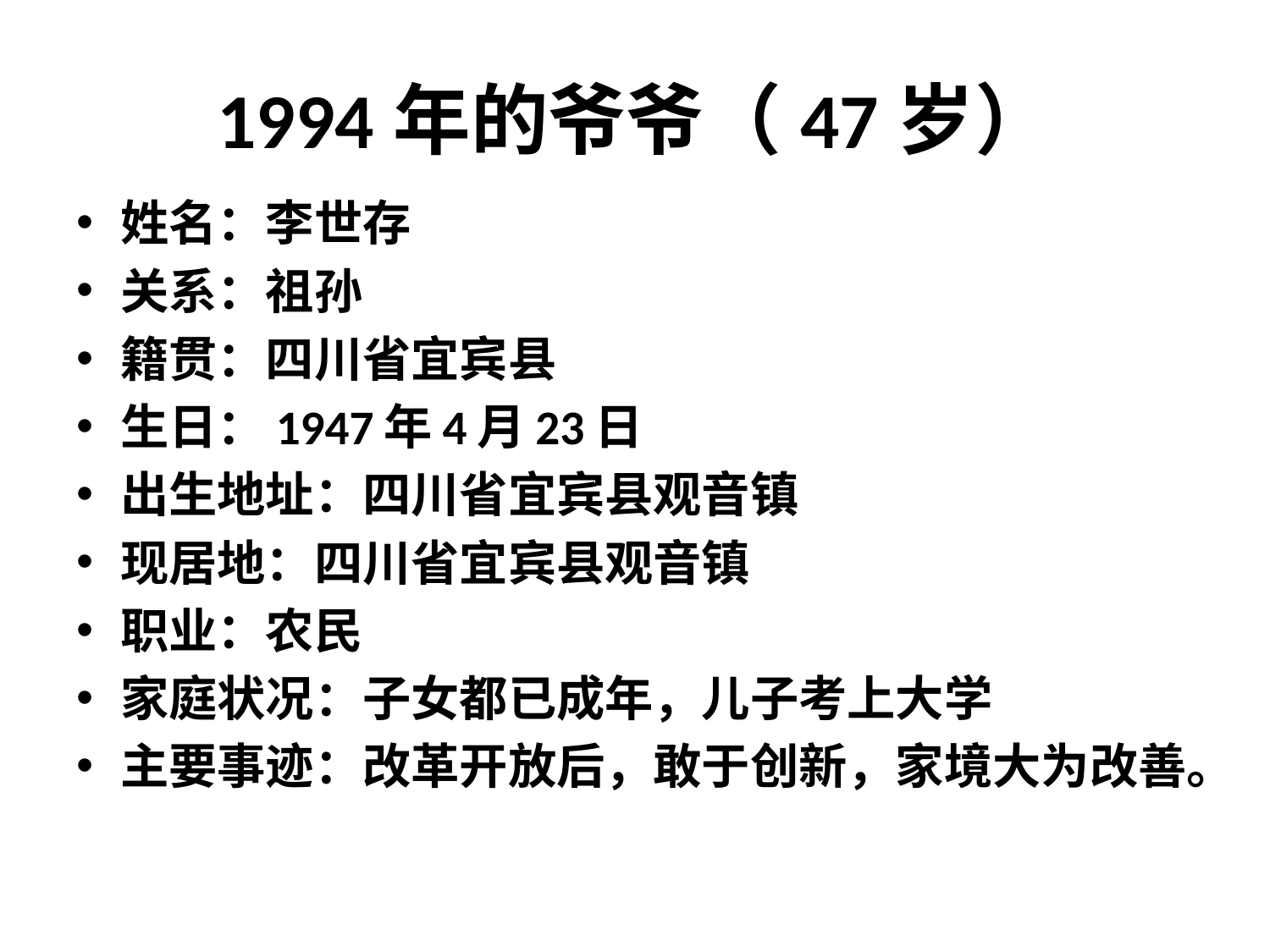

# 1994年的爷爷（47岁）
姓名：李世存
关系：祖孙
籍贯：四川省宜宾县
生日：1947年4月23日
出生地址：四川省宜宾县观音镇
现居地：四川省宜宾县观音镇
职业：农民
家庭状况：子女都已成年，儿子考上大学
主要事迹：改革开放后，敢于创新，家境大为改善。